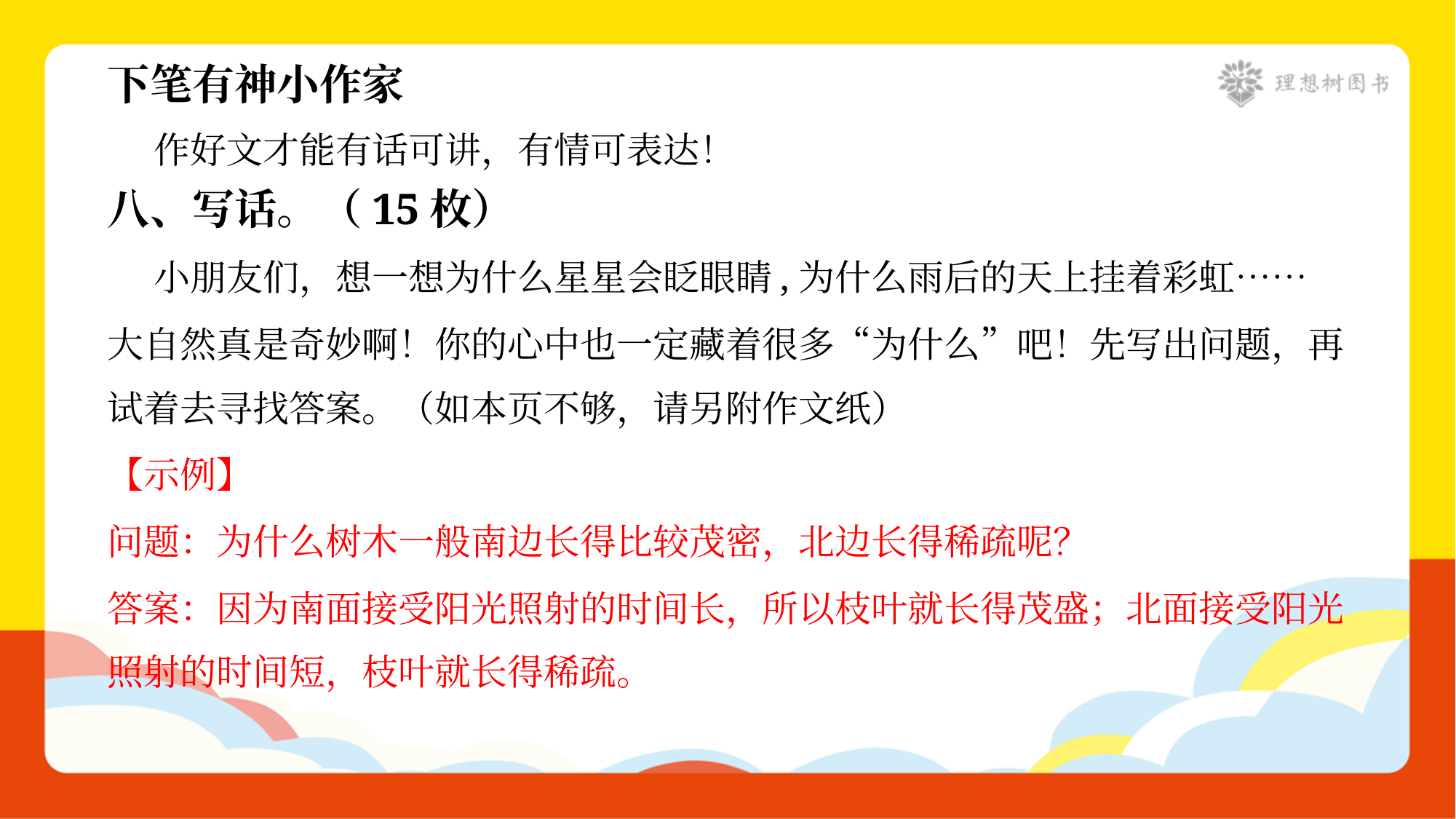

下笔有神小作家
    作好文才能有话可讲，有情可表达！
八、写话。（15枚）
    小朋友们，想一想为什么星星会眨眼睛,为什么雨后的天上挂着彩虹……
大自然真是奇妙啊！你的心中也一定藏着很多“为什么”吧！先写出问题，再
试着去寻找答案。（如本页不够，请另附作文纸）
【示例】
问题：为什么树木一般南边长得比较茂密，北边长得稀疏呢？
答案：因为南面接受阳光照射的时间长，所以枝叶就长得茂盛；北面接受阳光
照射的时间短，枝叶就长得稀疏。